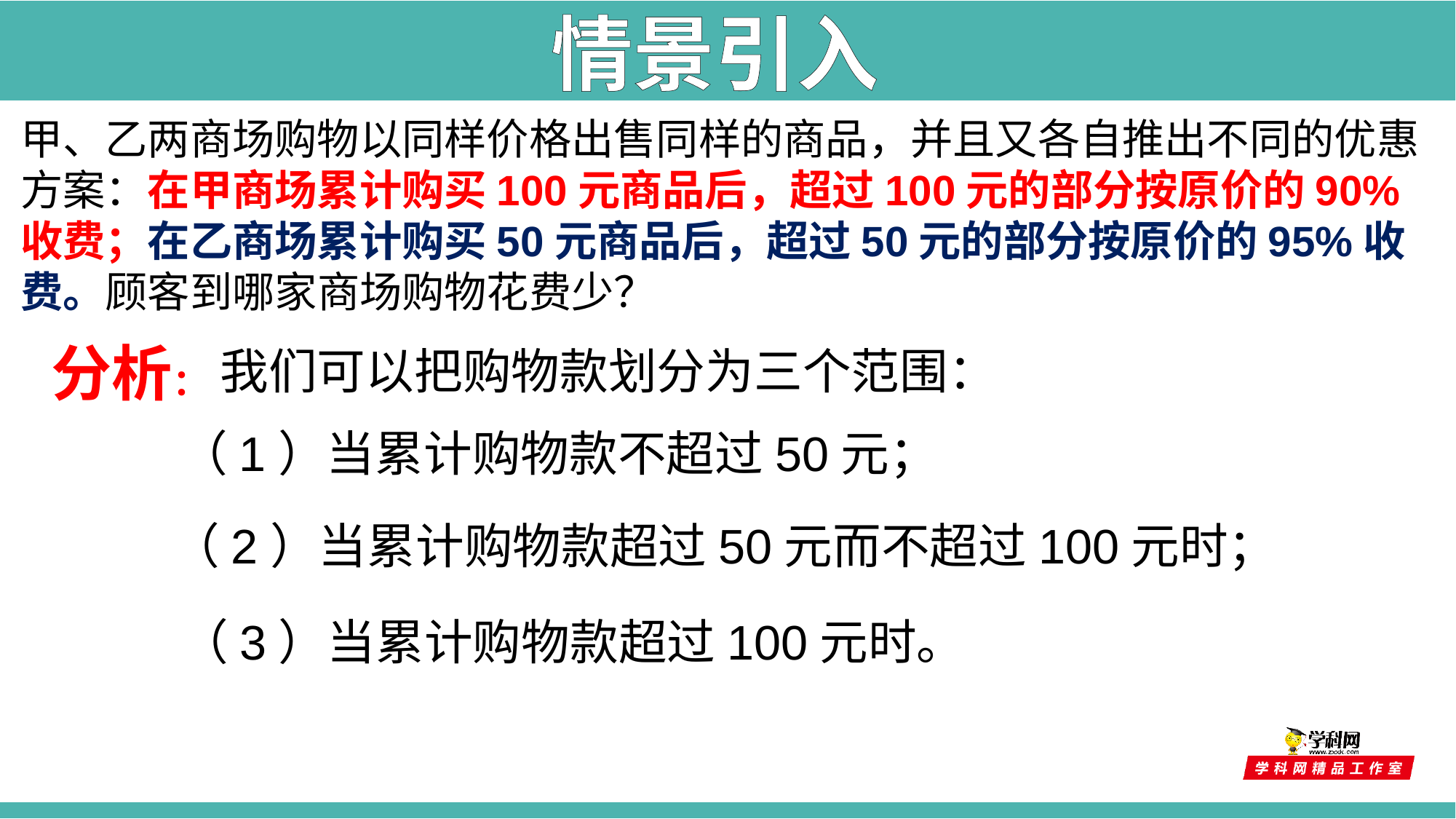

情景引入
甲、乙两商场购物以同样价格出售同样的商品，并且又各自推出不同的优惠方案：在甲商场累计购买100元商品后，超过100元的部分按原价的90%收费；在乙商场累计购买50元商品后，超过50元的部分按原价的95%收费。顾客到哪家商场购物花费少？
分析：
我们可以把购物款划分为三个范围：
（1）当累计购物款不超过50元；
（2）当累计购物款超过50元而不超过100元时；
（3）当累计购物款超过100元时。